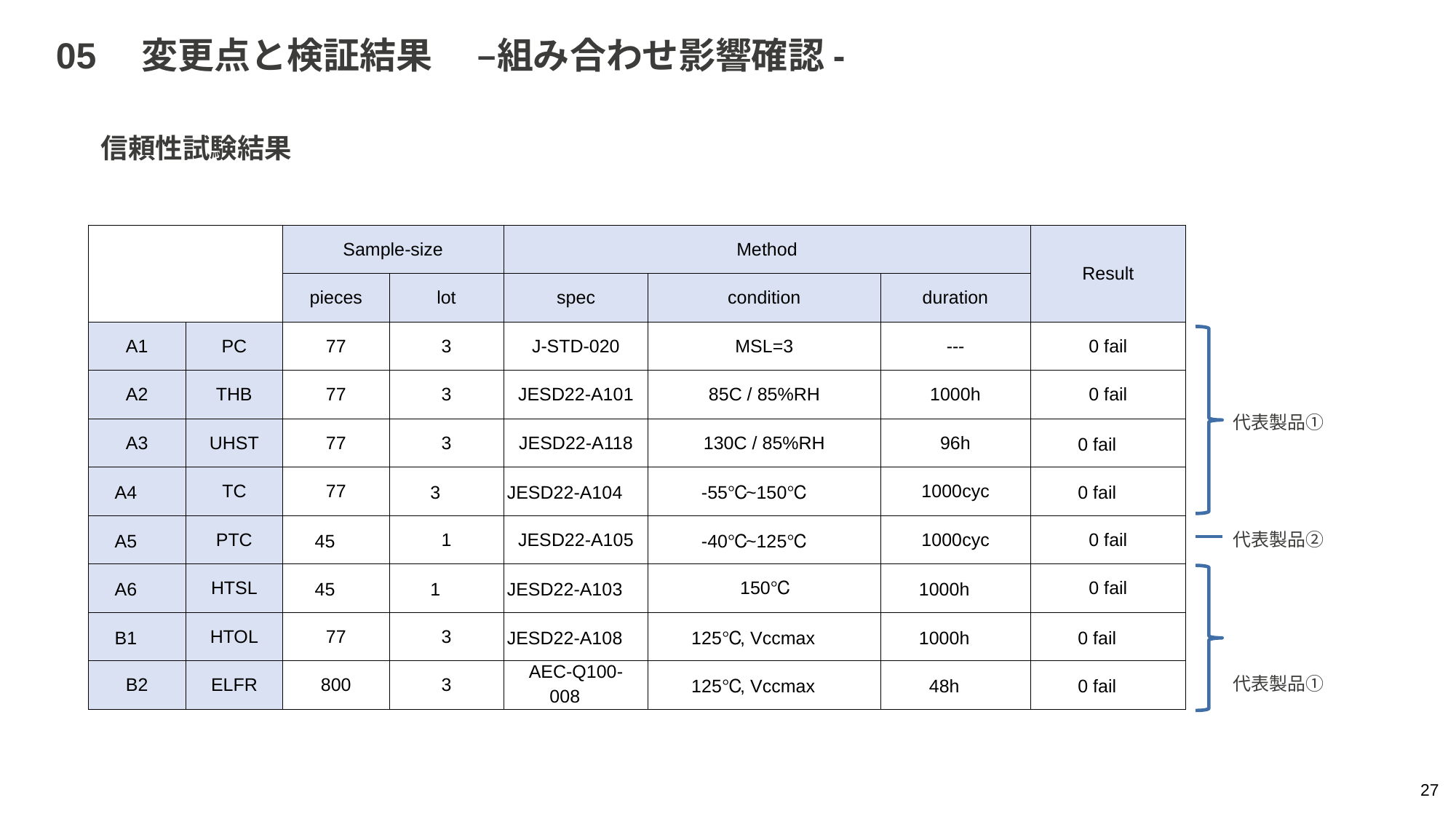

# 05　変更点と検証結果　 –組み合わせ影響確認-
信頼性試験結果
|  |  | Sample-size |  | Method |  |  | Result |
| --- | --- | --- | --- | --- | --- | --- | --- |
|  |  | pieces | lot | spec | condition | duration |  |
| A1 | PC | 77 | 3 | J-STD-020 | MSL=3 | --- | 0 fail |
| A2 | THB | 77 | 3 | JESD22-A101 | 85C / 85%RH | 1000h | 0 fail |
| A3 | UHST | 77 | 3 | JESD22-A118 | 130C / 85%RH | 96h | 0 fail |
| A4 | TC | 77 | 3 | JESD22-A104 | -55℃~150℃ | 1000cyc | 0 fail |
| A5 | PTC | 45 | 1 | JESD22-A105 | -40℃~125℃ | 1000cyc | 0 fail |
| A6 | HTSL | 45 | 1 | JESD22-A103 | 150℃ | 1000h | 0 fail |
| B1 | HTOL | 77 | 3 | JESD22-A108 | 125℃, Vccmax | 1000h | 0 fail |
| B2 | ELFR | 800 | 3 | AEC-Q100-008 | 125℃, Vccmax | 48h | 0 fail |

代表製品①
代表製品②

代表製品①